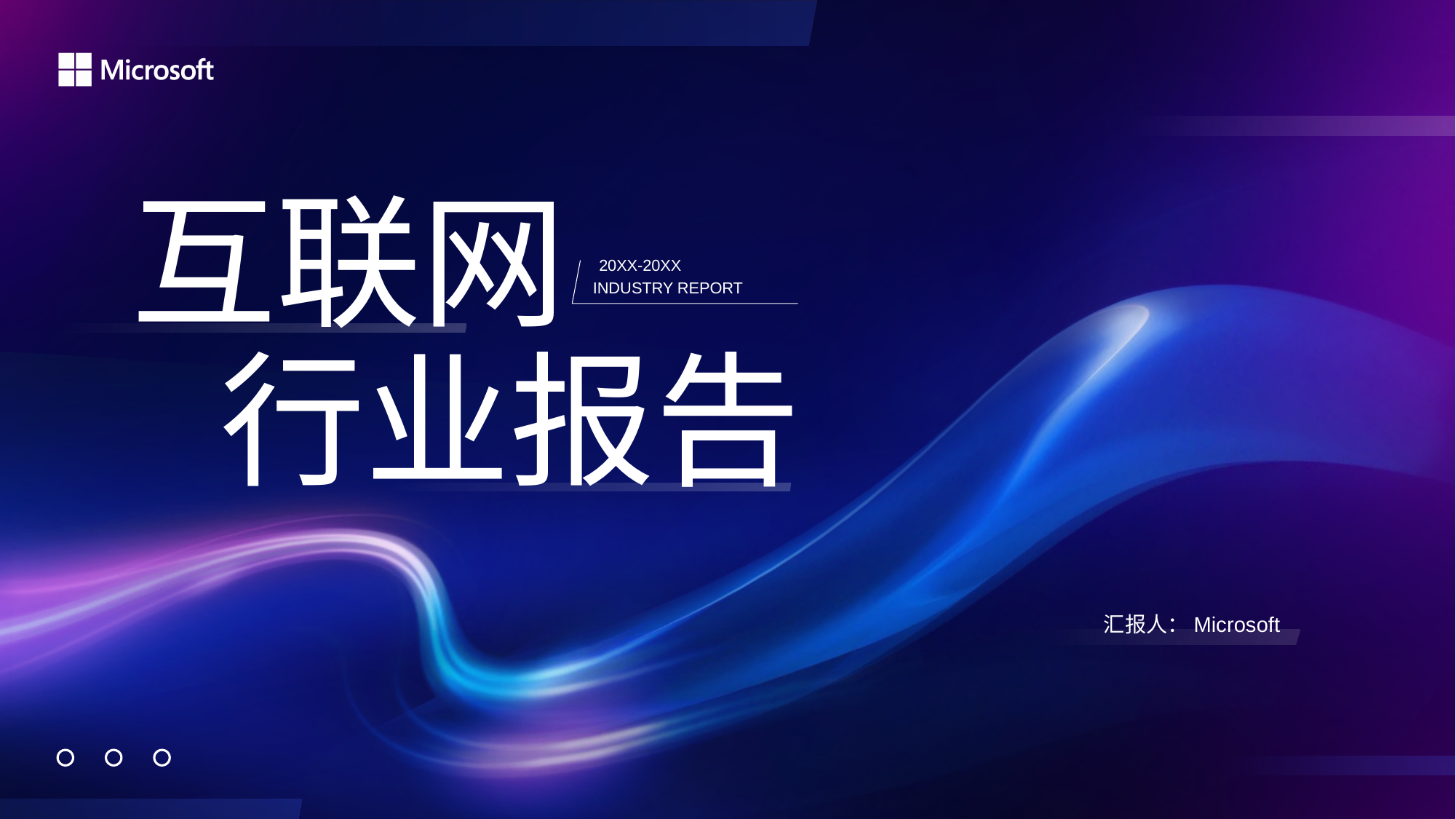

互
网
联
20XX-20XX

INDUSTRY REPORT
行
报
告

业

汇报人：Microsoft